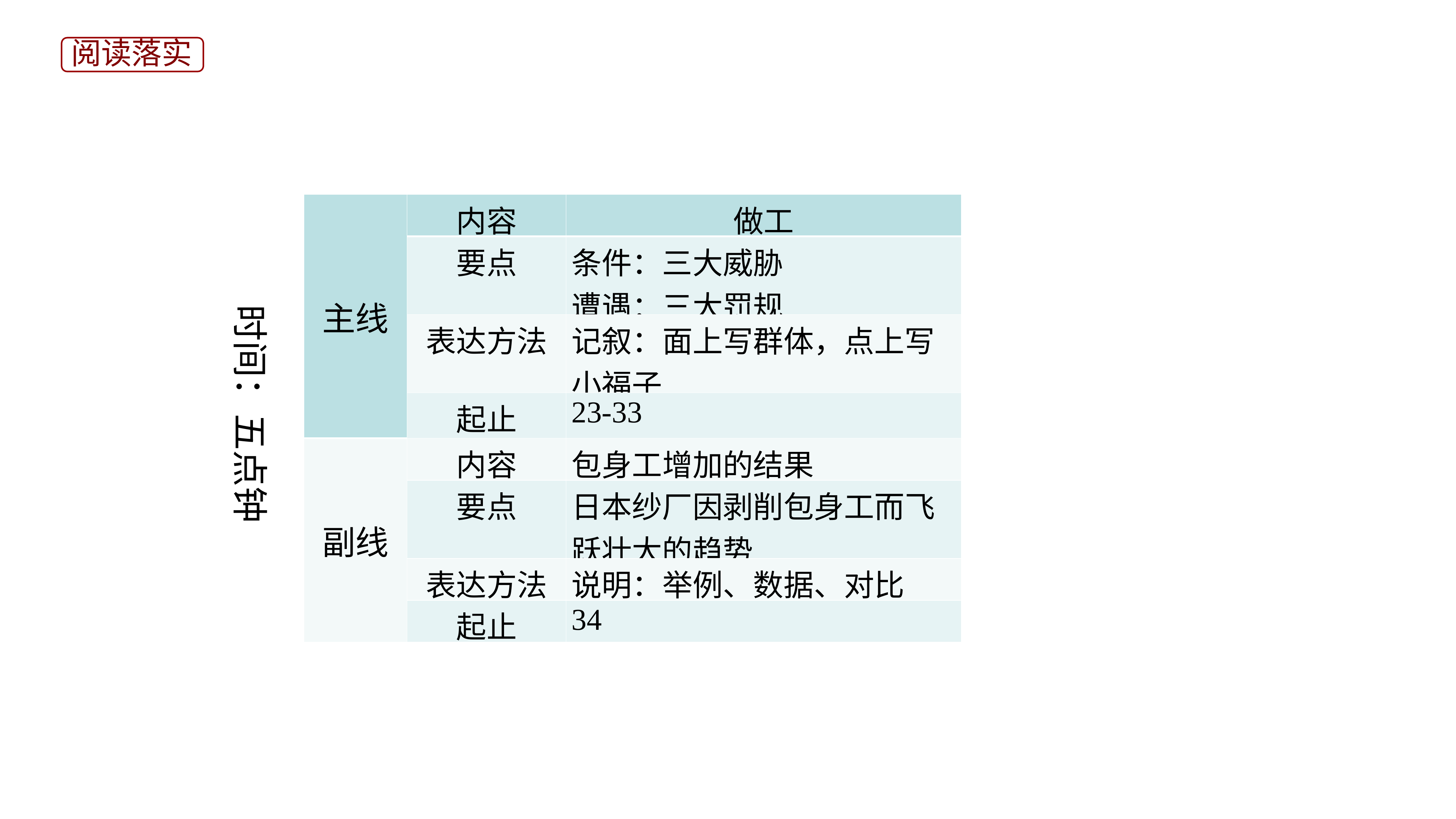

阅读落实

| 主线 | 内容 | 做工 |
| --- | --- | --- |
|  | 要点 | 条件：三大威胁 遭遇：三大罚规 |
|  | 表达方法 | 记叙：面上写群体，点上写小福子 |
|  | 起止 | 23-33 |
| 副线 | 内容 | 包身工增加的结果 |
|  | 要点 | 日本纱厂因剥削包身工而飞跃壮大的趋势 |
|  | 表达方法 | 说明：举例、数据、对比 |
|  | 起止 | 34 |
时间：五点钟